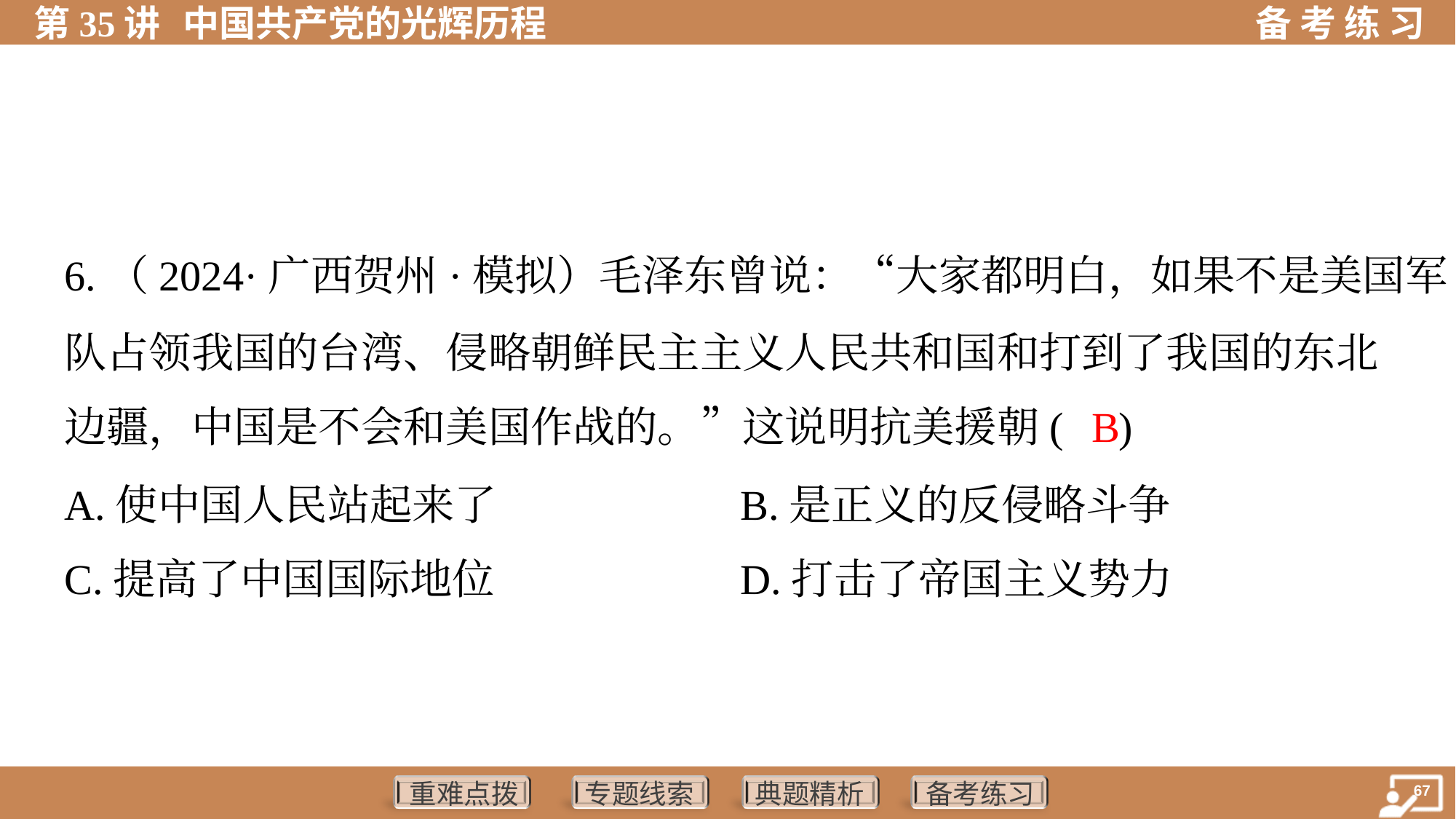

6.（2024·广西贺州·模拟）毛泽东曾说：“大家都明白，如果不是美国军
队占领我国的台湾、侵略朝鲜民主主义人民共和国和打到了我国的东北
边疆，中国是不会和美国作战的。”这说明抗美援朝(     )
     B
A.使中国人民站起来了	B.是正义的反侵略斗争
C.提高了中国国际地位	D.打击了帝国主义势力